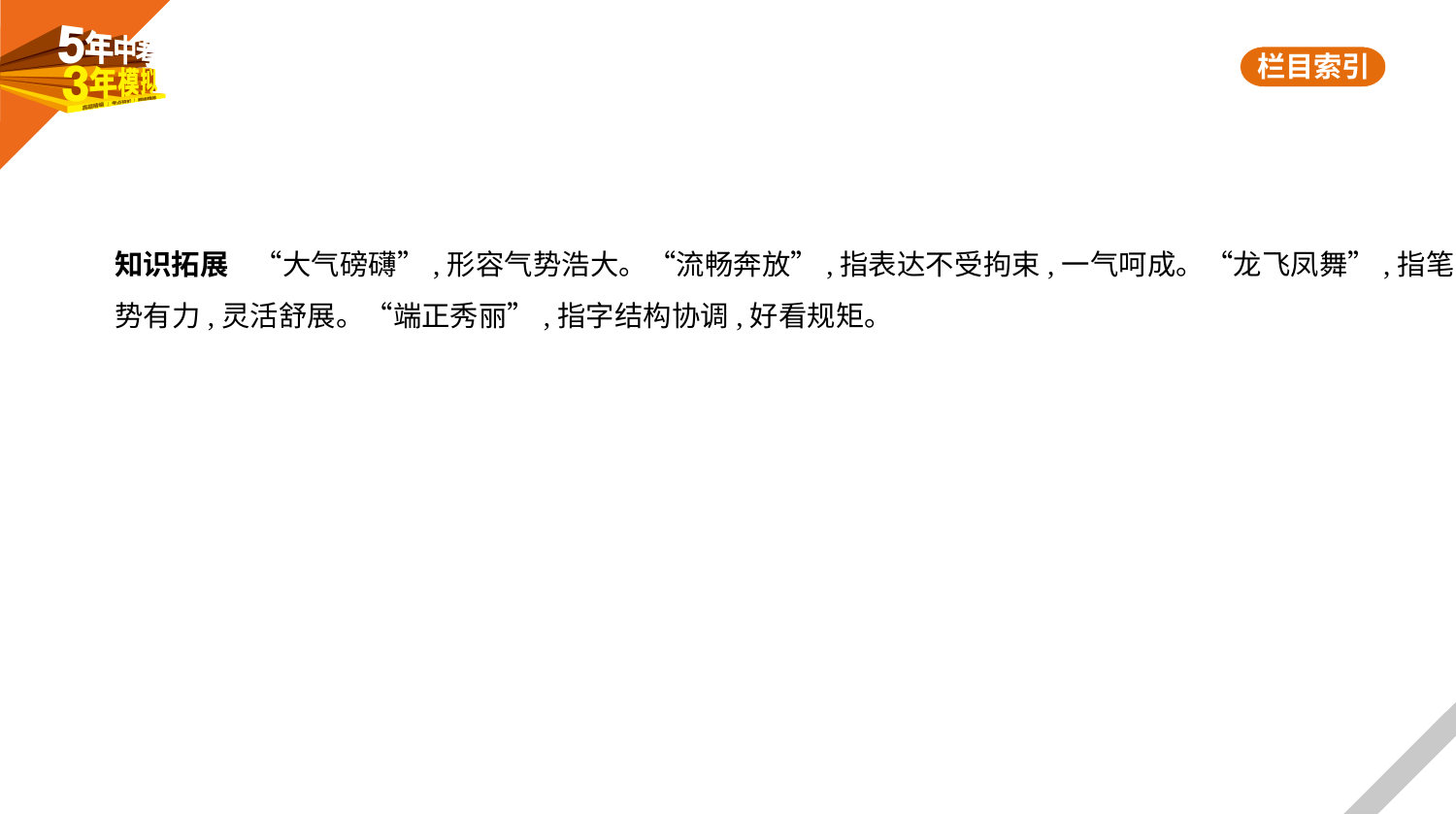

知识拓展    “大气磅礴”,形容气势浩大。“流畅奔放”,指表达不受拘束,一气呵成。“龙飞凤舞”,指笔
势有力,灵活舒展。“端正秀丽”,指字结构协调,好看规矩。